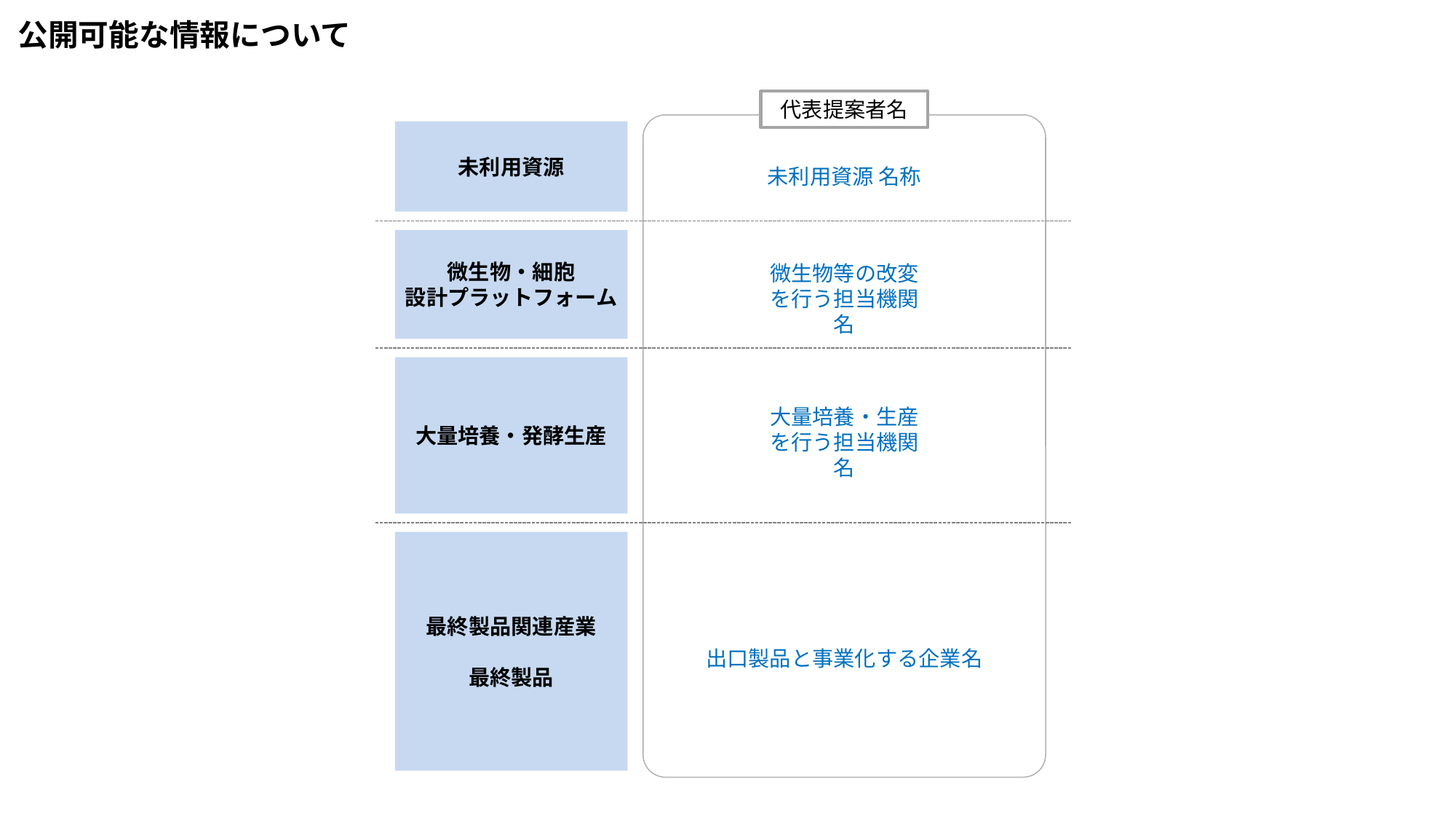

公開可能な情報について
代表提案者名

未利用資源
未利用資源 名称
微生物・細胞
設計プラットフォーム
微生物等の改変を行う担当機関名
大量培養・発酵生産
大量培養・生産を行う担当機関名
最終製品関連産業

最終製品
出口製品と事業化する企業名